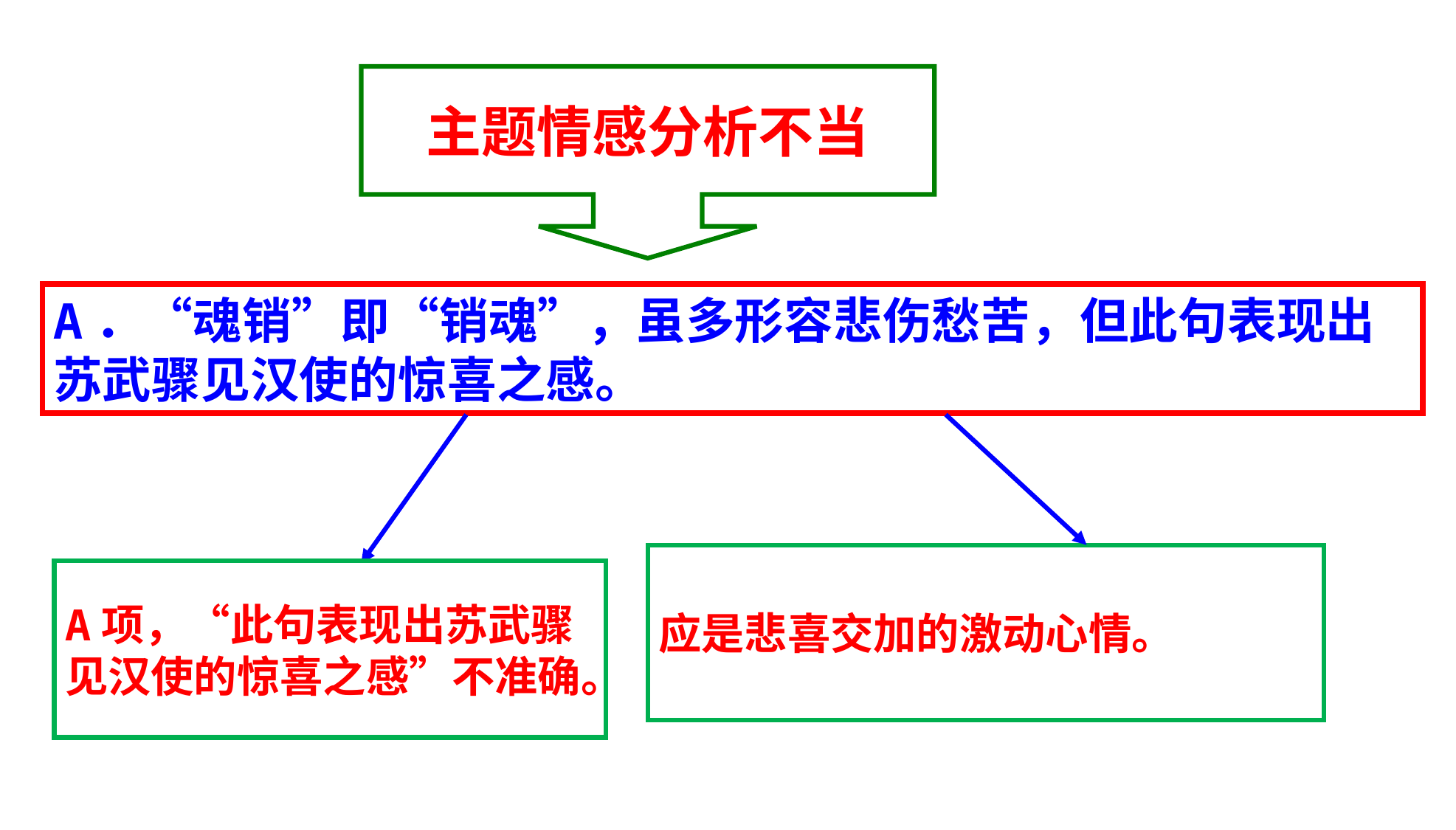

主题情感分析不当
A．“魂销”即“销魂”，虽多形容悲伤愁苦，但此句表现出苏武骤见汉使的惊喜之感。

应是悲喜交加的激动心情。
A项，“此句表现出苏武骤
见汉使的惊喜之感”不准确。